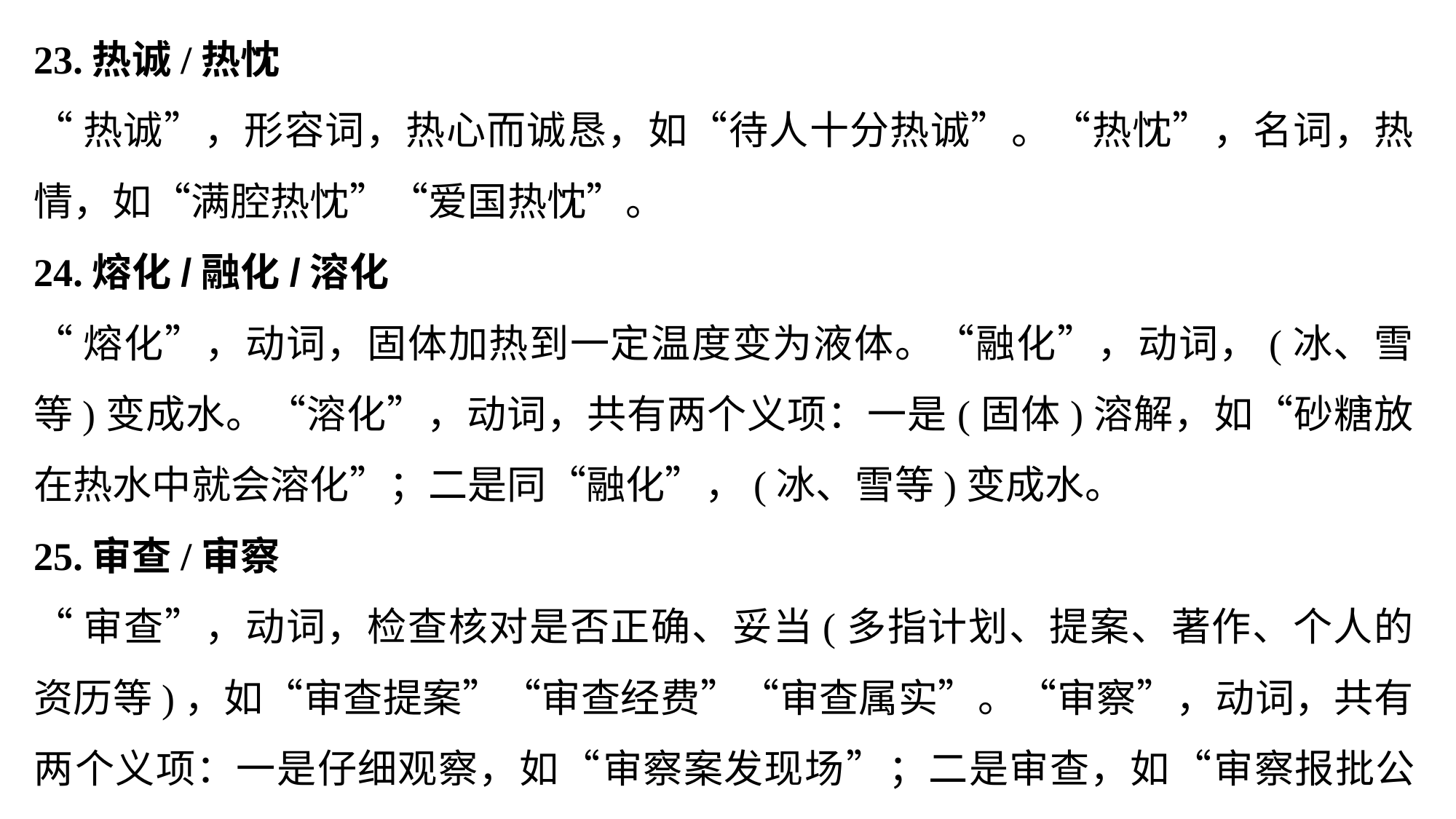

23.热诚/热忱
“热诚”，形容词，热心而诚恳，如“待人十分热诚”。“热忱”，名词，热情，如“满腔热忱”“爱国热忱”。
24.熔化/融化/溶化
“熔化”，动词，固体加热到一定温度变为液体。“融化”，动词，(冰、雪等)变成水。“溶化”，动词，共有两个义项：一是(固体)溶解，如“砂糖放在热水中就会溶化”；二是同“融化”，(冰、雪等)变成水。
25.审查/审察
“审查”，动词，检查核对是否正确、妥当(多指计划、提案、著作、个人的资历等)，如“审查提案”“审查经费”“审查属实”。“审察”，动词，共有两个义项：一是仔细观察，如“审察案发现场”；二是审查，如“审察报批公文”。